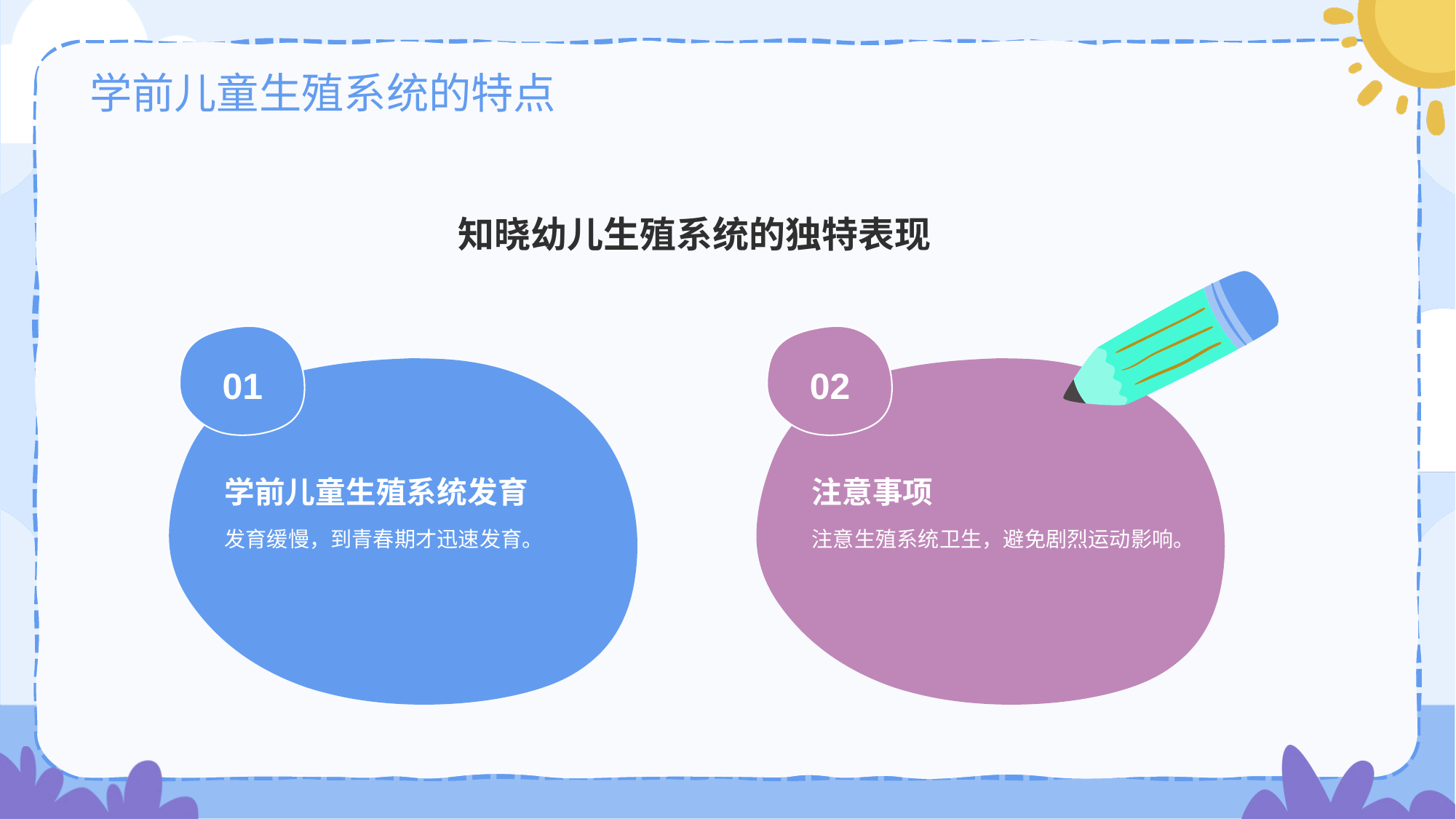

# 学前儿童生殖系统的特点
知晓幼儿生殖系统的独特表现

02
注意事项
注意生殖系统卫生，避免剧烈运动影响。

01
学前儿童生殖系统发育
发育缓慢，到青春期才迅速发育。